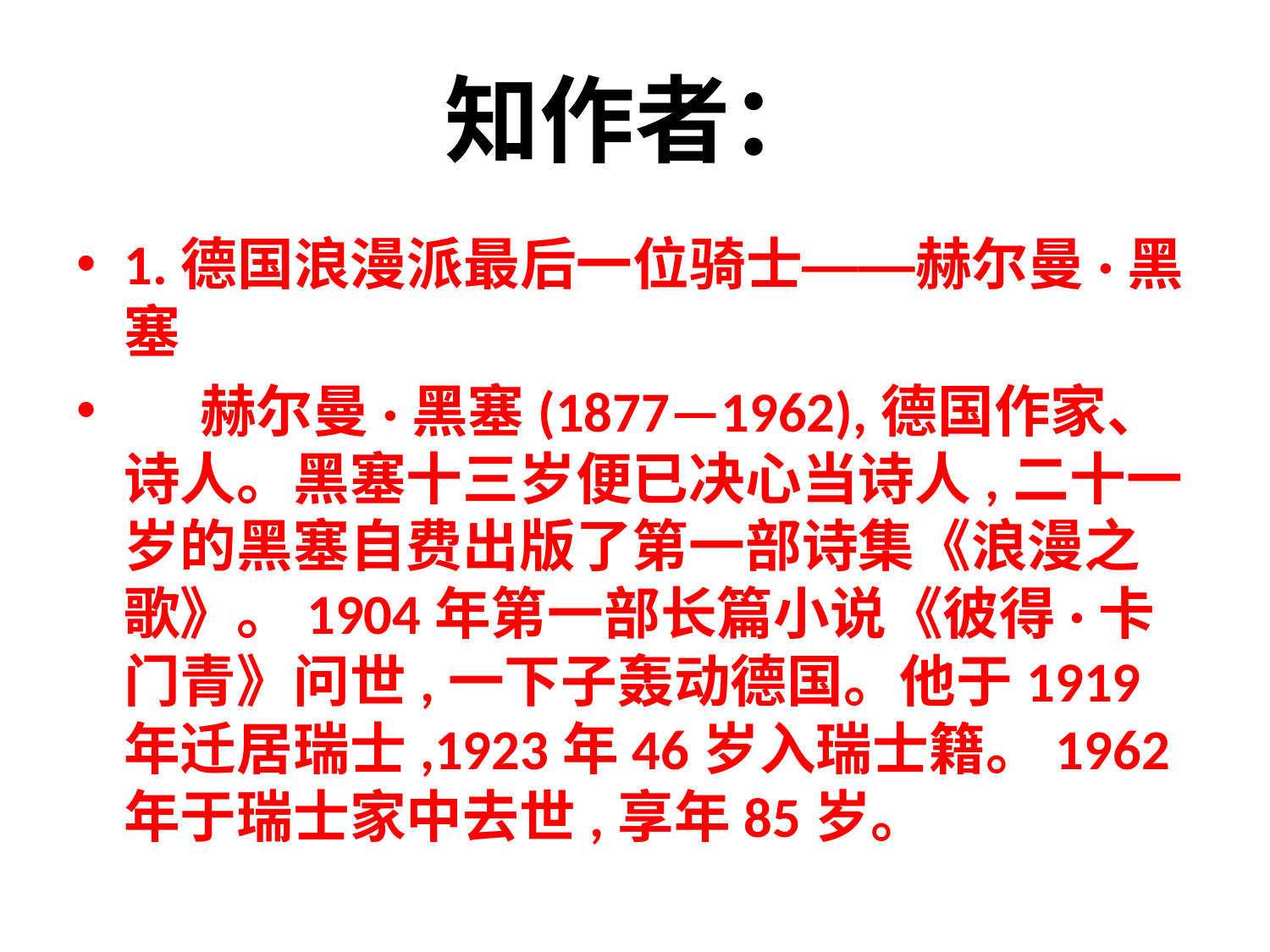

# 知作者：
1.德国浪漫派最后一位骑士——赫尔曼·黑塞
    赫尔曼·黑塞(1877—1962),德国作家、诗人。黑塞十三岁便已决心当诗人,二十一岁的黑塞自费出版了第一部诗集《浪漫之歌》。1904年第一部长篇小说《彼得·卡门青》问世,一下子轰动德国。他于1919年迁居瑞士,1923年46岁入瑞士籍。1962年于瑞士家中去世,享年85岁。